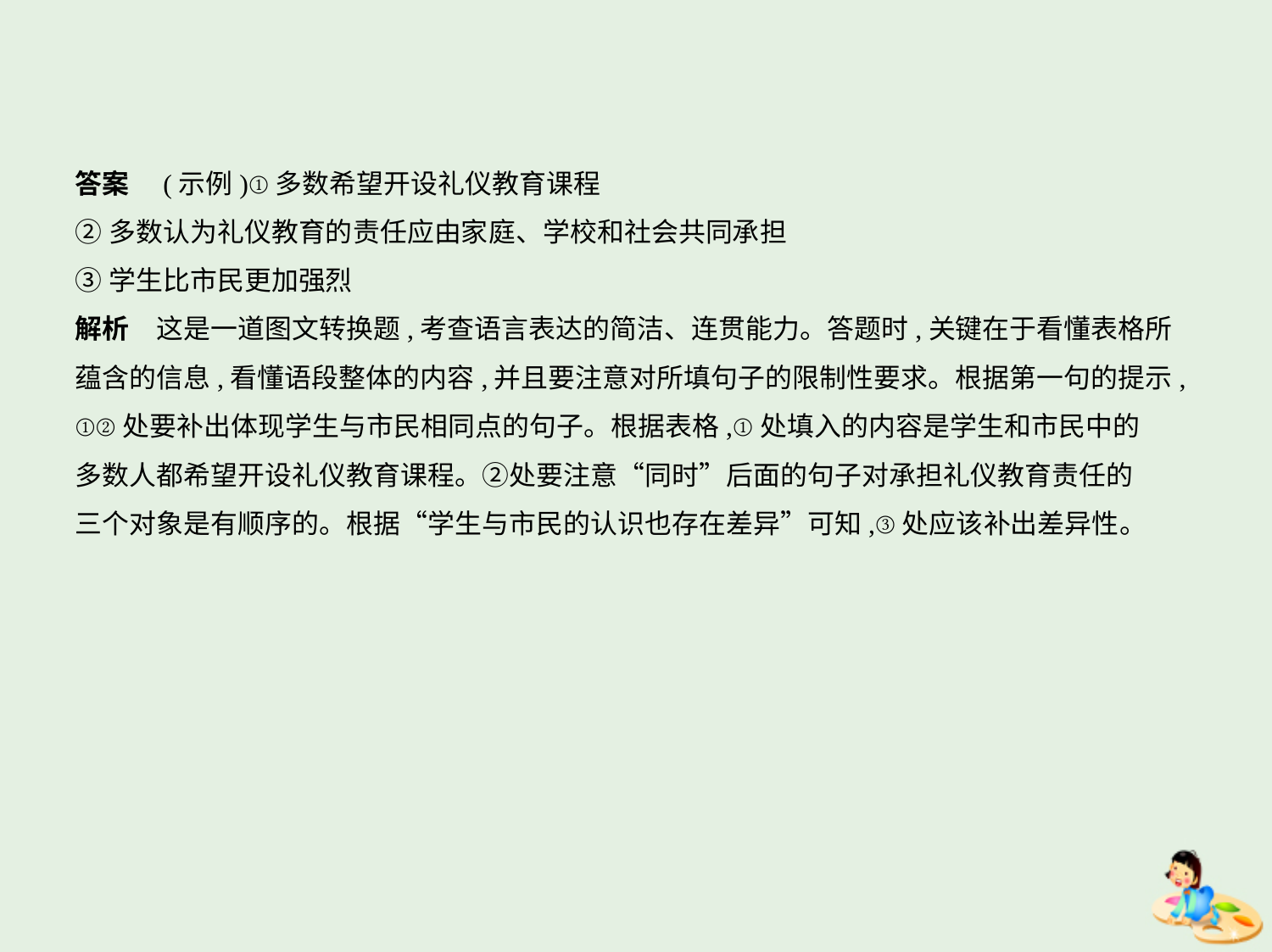

答案　(示例)①多数希望开设礼仪教育课程
②多数认为礼仪教育的责任应由家庭、学校和社会共同承担
③学生比市民更加强烈
解析　这是一道图文转换题,考查语言表达的简洁、连贯能力。答题时,关键在于看懂表格所
蕴含的信息,看懂语段整体的内容,并且要注意对所填句子的限制性要求。根据第一句的提示,
①②处要补出体现学生与市民相同点的句子。根据表格,①处填入的内容是学生和市民中的
多数人都希望开设礼仪教育课程。②处要注意“同时”后面的句子对承担礼仪教育责任的
三个对象是有顺序的。根据“学生与市民的认识也存在差异”可知,③处应该补出差异性。